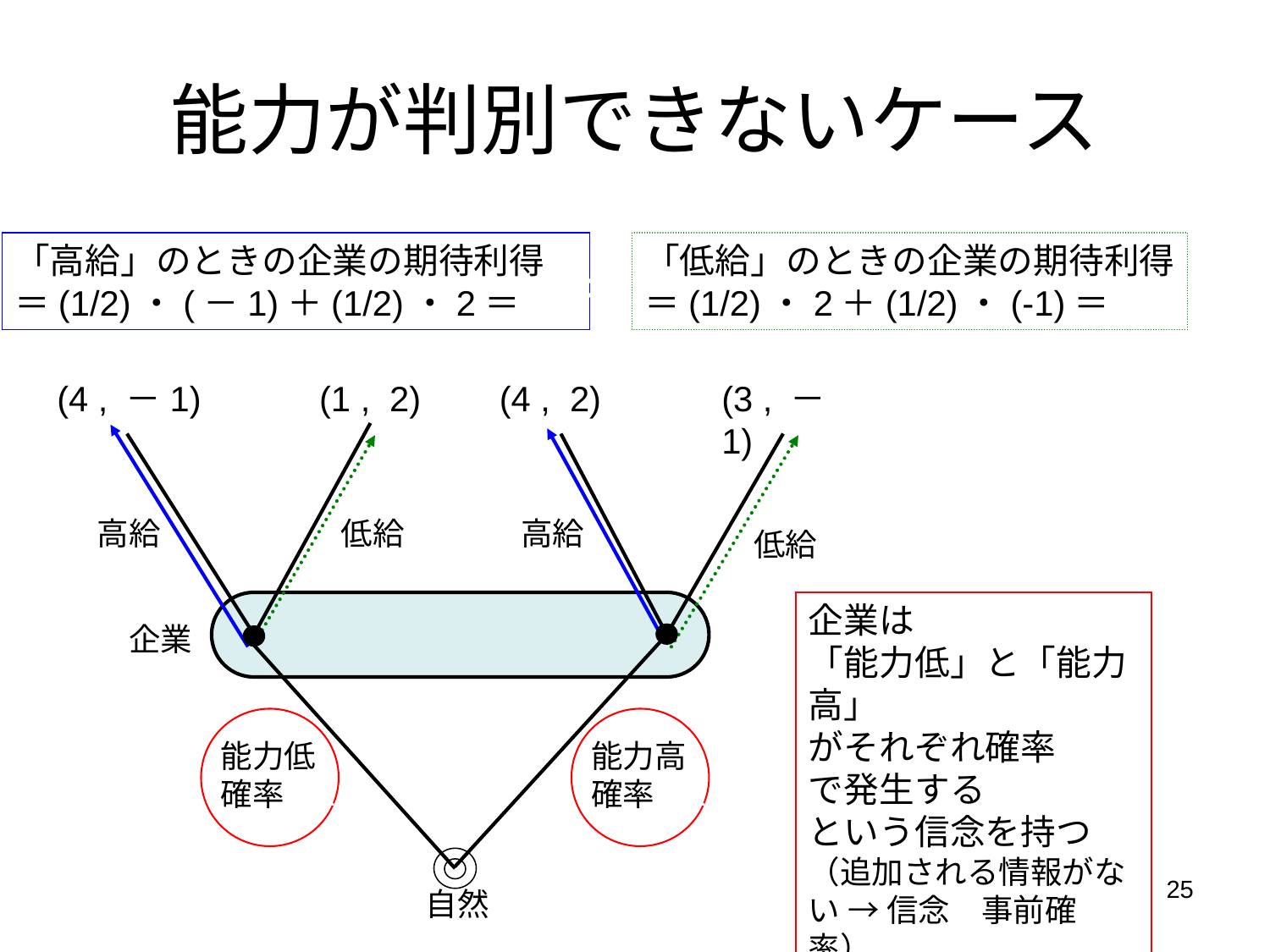

# 能力が判別できないケース
「高給」のときの企業の期待利得
＝(1/2)・(－1)＋(1/2)・2＝0.5
「低給」のときの企業の期待利得
＝(1/2)・2＋(1/2)・(-1)＝0.5
＝
(4 , －1)
(1 ,  2)
(4 ,  2)
(3 , －1)

高給
低給
高給
低給
企業は
「能力低」と「能力高」
がそれぞれ確率1/2で発生する
という信念を持つ
（追加される情報がない → 信念＝事前確率）

企業

能力低
確率1/2
能力高
確率1/2

25
自然